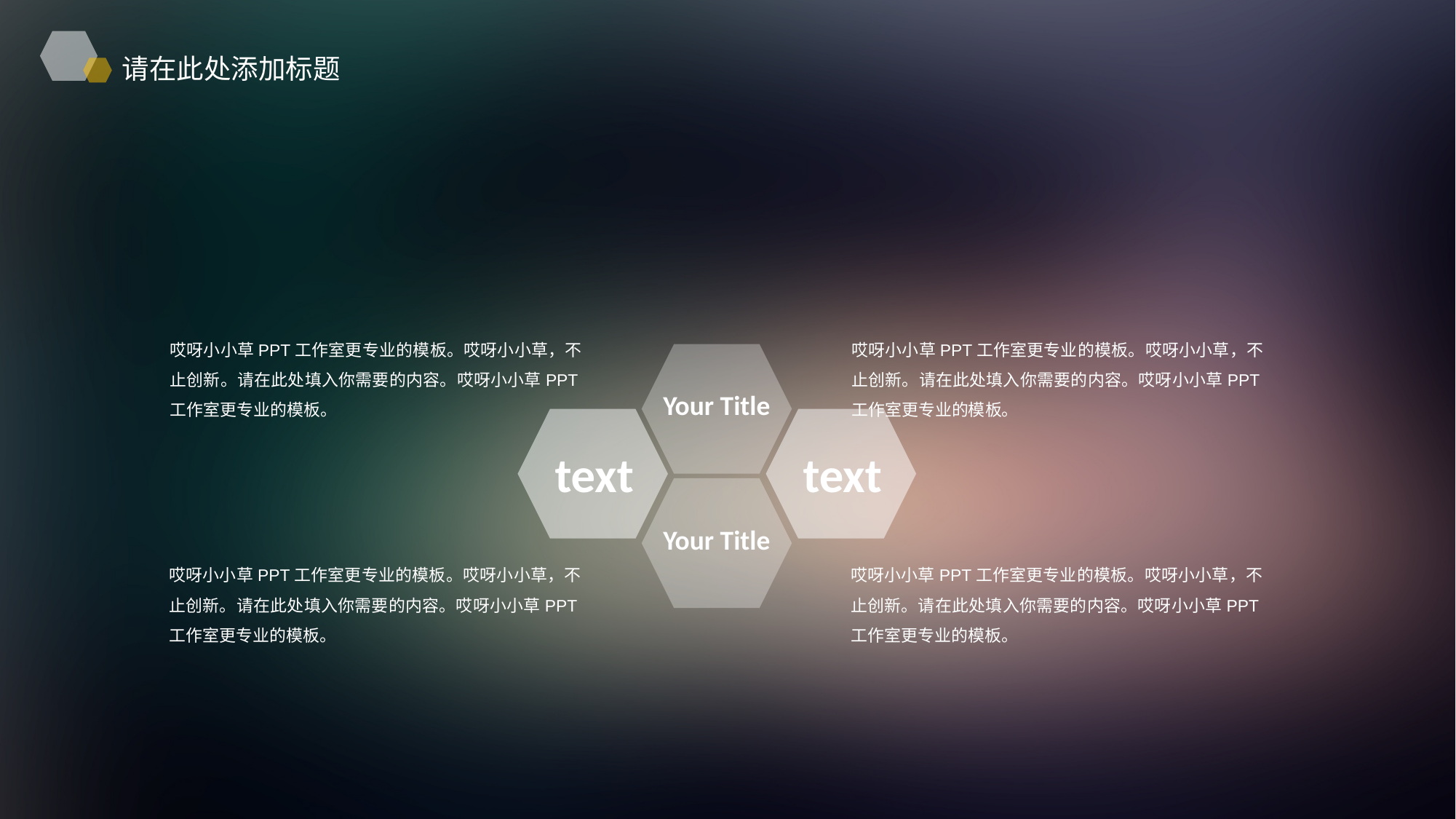

请在此处添加标题

哎呀小小草PPT工作室更专业的模板。哎呀小小草，不止创新。请在此处填入你需要的内容。哎呀小小草PPT工作室更专业的模板。
哎呀小小草PPT工作室更专业的模板。哎呀小小草，不止创新。请在此处填入你需要的内容。哎呀小小草PPT工作室更专业的模板。

Your Title

text
text

Your Title
哎呀小小草PPT工作室更专业的模板。哎呀小小草，不止创新。请在此处填入你需要的内容。哎呀小小草PPT工作室更专业的模板。
哎呀小小草PPT工作室更专业的模板。哎呀小小草，不止创新。请在此处填入你需要的内容。哎呀小小草PPT工作室更专业的模板。